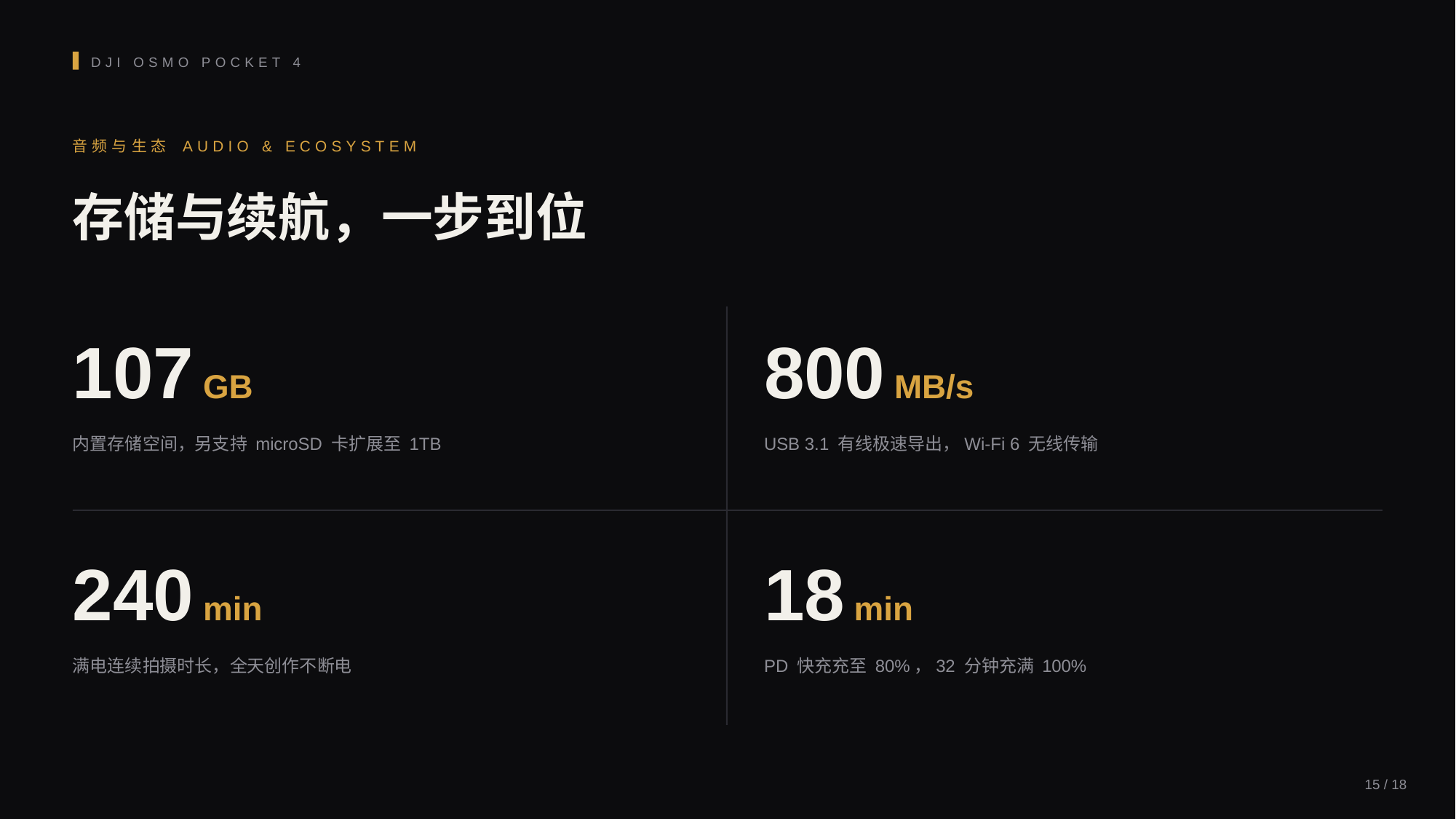

DJI OSMO POCKET 4

音频与生态 AUDIO & ECOSYSTEM
存储与续航，一步到位

107 GB
800 MB/s
内置存储空间，另支持 microSD 卡扩展至 1TB
USB 3.1 有线极速导出，Wi-Fi 6 无线传输

240 min
18 min
满电连续拍摄时长，全天创作不断电
PD 快充充至 80%，32 分钟充满 100%
15 / 18